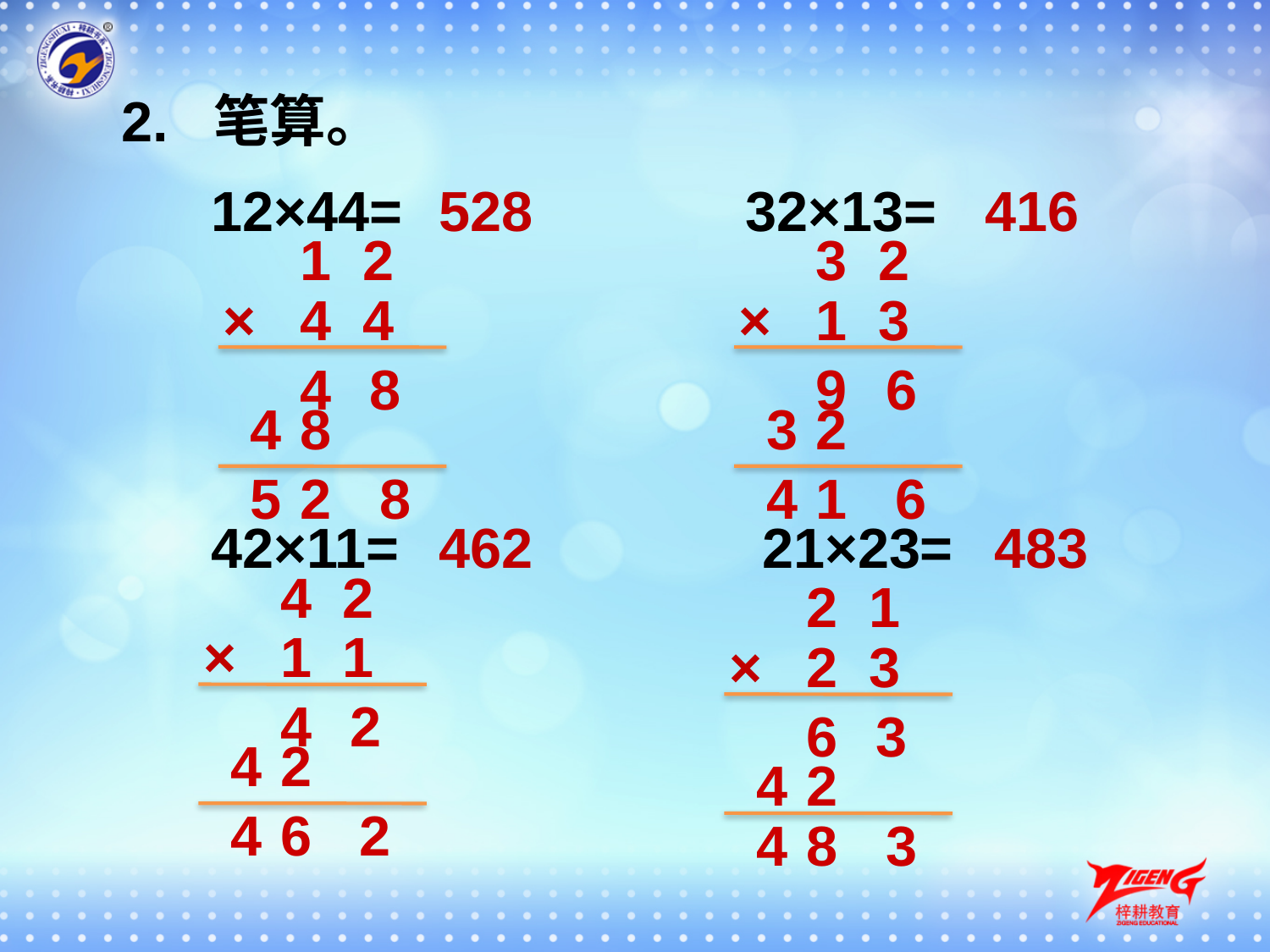

2.  笔算。
 12×44=
528
32×13=
416
1  2
×
4  4
3  2
×
1  3
4
8
9
6
4
8
3
2
5
2
8
4
1
6
42×11=
462
21×23=
483
4  2
×
1  1
2  1
×
2  3
4
2
6
3
4
2
4
2
4
6
2
4
8
3